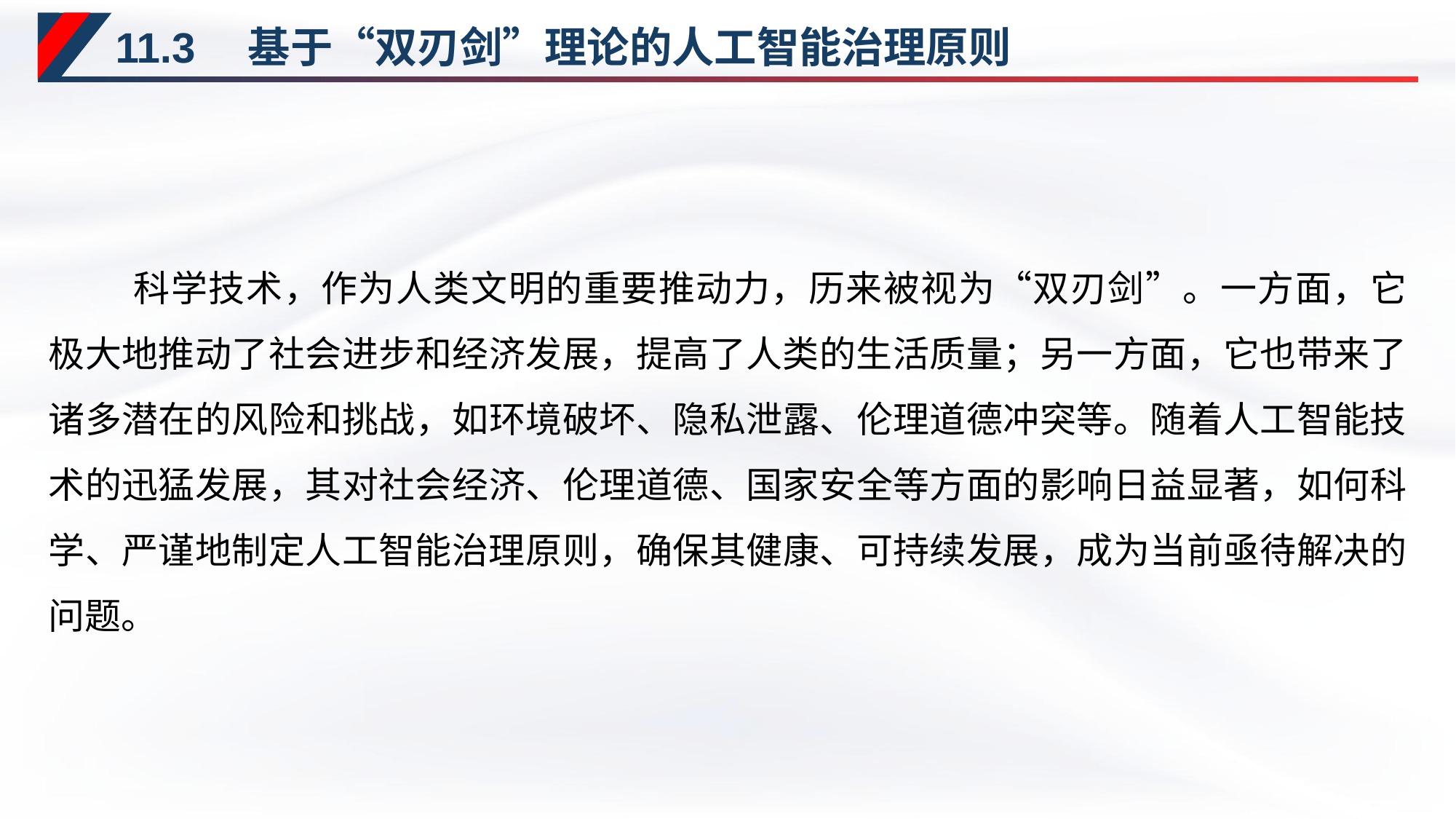

# 11.3　基于“双刃剑”理论的人工智能治理原则
科学技术，作为人类文明的重要推动力，历来被视为“双刃剑”。一方面，它极大地推动了社会进步和经济发展，提高了人类的生活质量；另一方面，它也带来了诸多潜在的风险和挑战，如环境破坏、隐私泄露、伦理道德冲突等。随着人工智能技术的迅猛发展，其对社会经济、伦理道德、国家安全等方面的影响日益显著，如何科学、严谨地制定人工智能治理原则，确保其健康、可持续发展，成为当前亟待解决的问题。